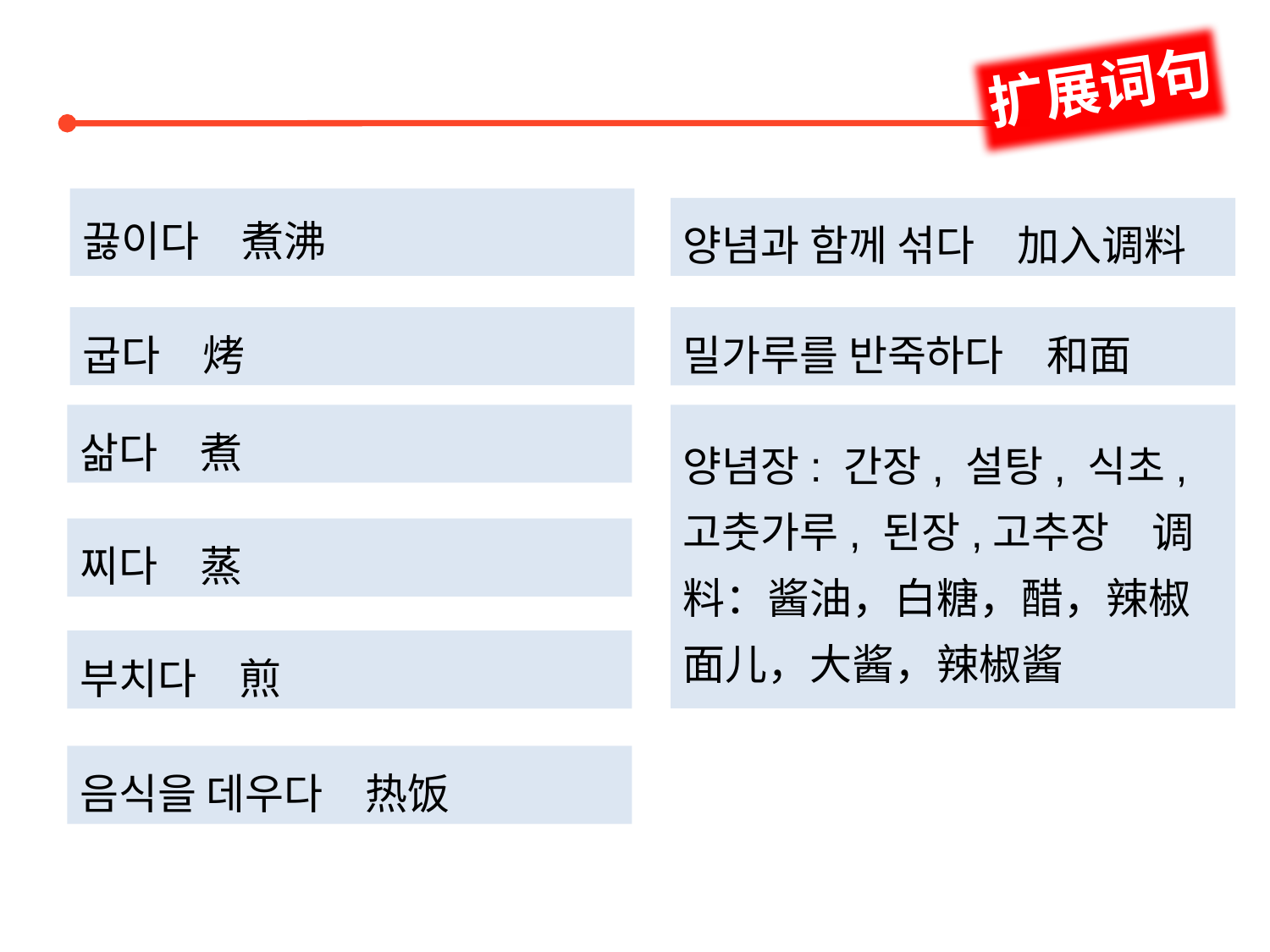

扩展词句
끓이다　煮沸
양념과 함께 섞다　加入调料
굽다　烤
밀가루를 반죽하다　和面
삶다　煮
양념장: 간장, 설탕, 식초, 고춧가루, 된장,고추장　调料：酱油，白糖，醋，辣椒面儿，大酱，辣椒酱
찌다　蒸
부치다　煎
음식을 데우다　热饭